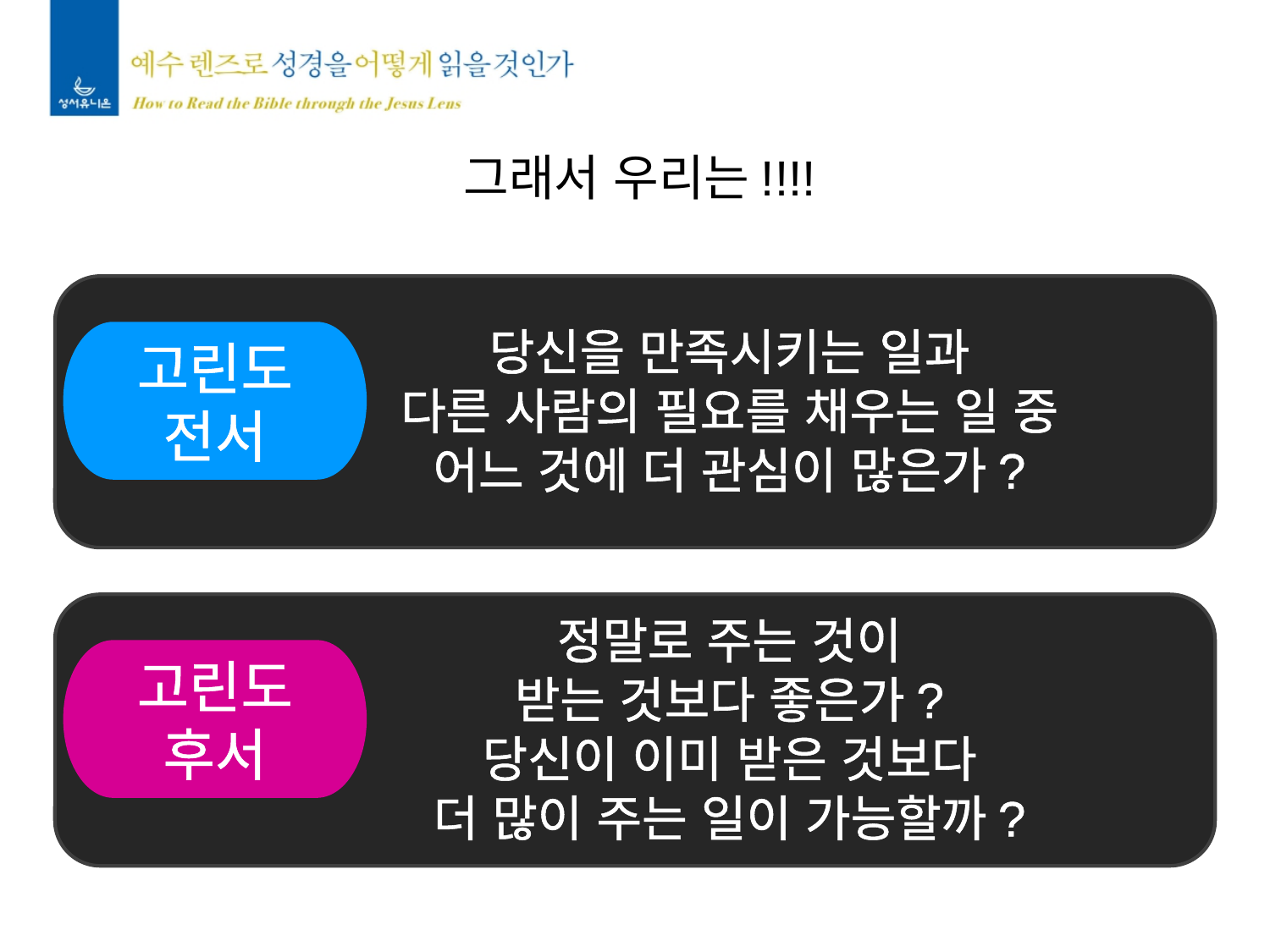

그래서 우리는!!!!

당신을 만족시키는 일과
다른 사람의 필요를 채우는 일 중
어느 것에 더 관심이 많은가?
고린도
전서

정말로 주는 것이
받는 것보다 좋은가?
당신이 이미 받은 것보다
더 많이 주는 일이 가능할까?
고린도
후서